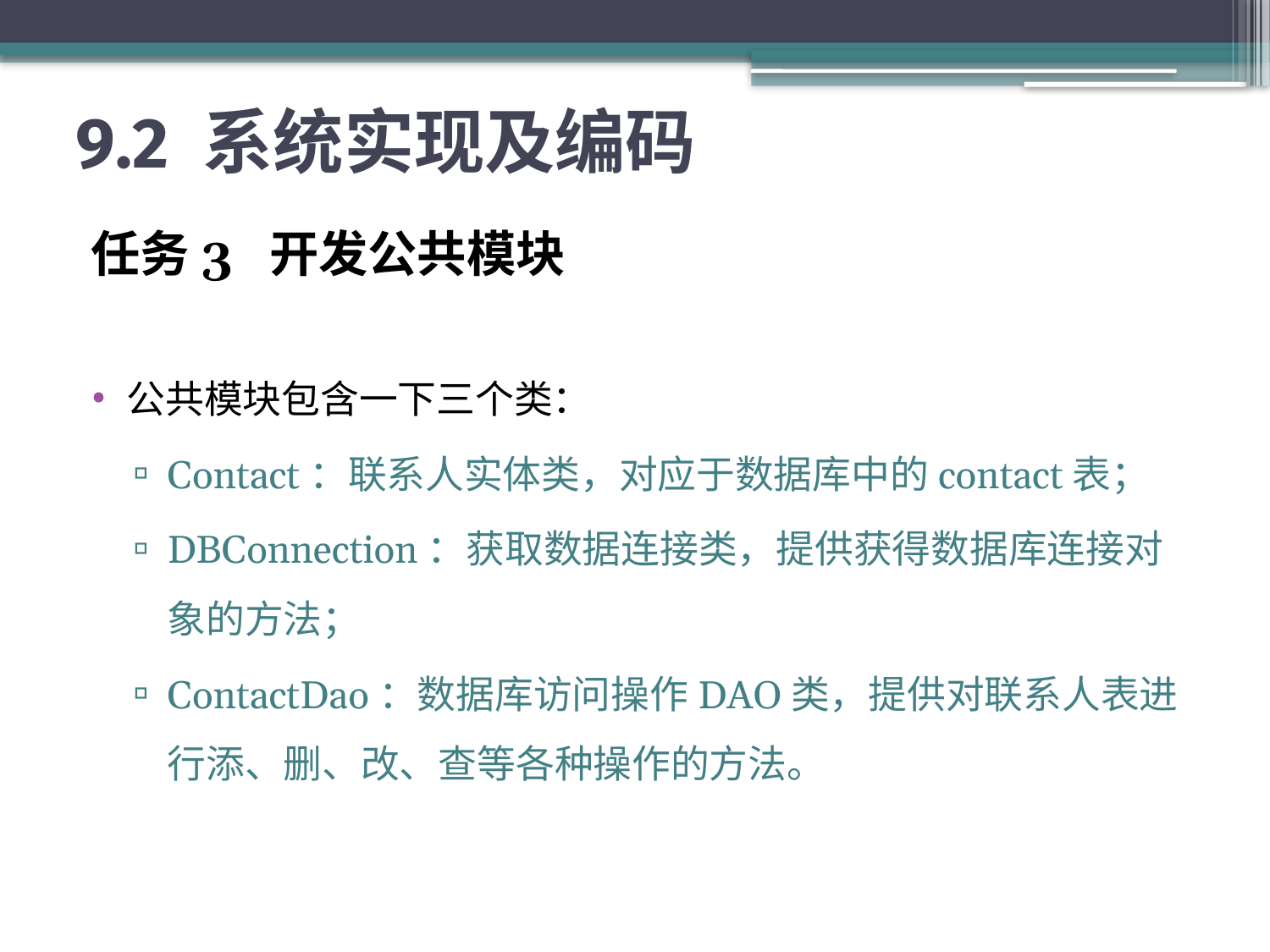

# 9.2	系统实现及编码
任务3  开发公共模块

公共模块包含一下三个类：
Contact：联系人实体类，对应于数据库中的contact表；
DBConnection：获取数据连接类，提供获得数据库连接对象的方法；
ContactDao：数据库访问操作DAO类，提供对联系人表进行添、删、改、查等各种操作的方法。